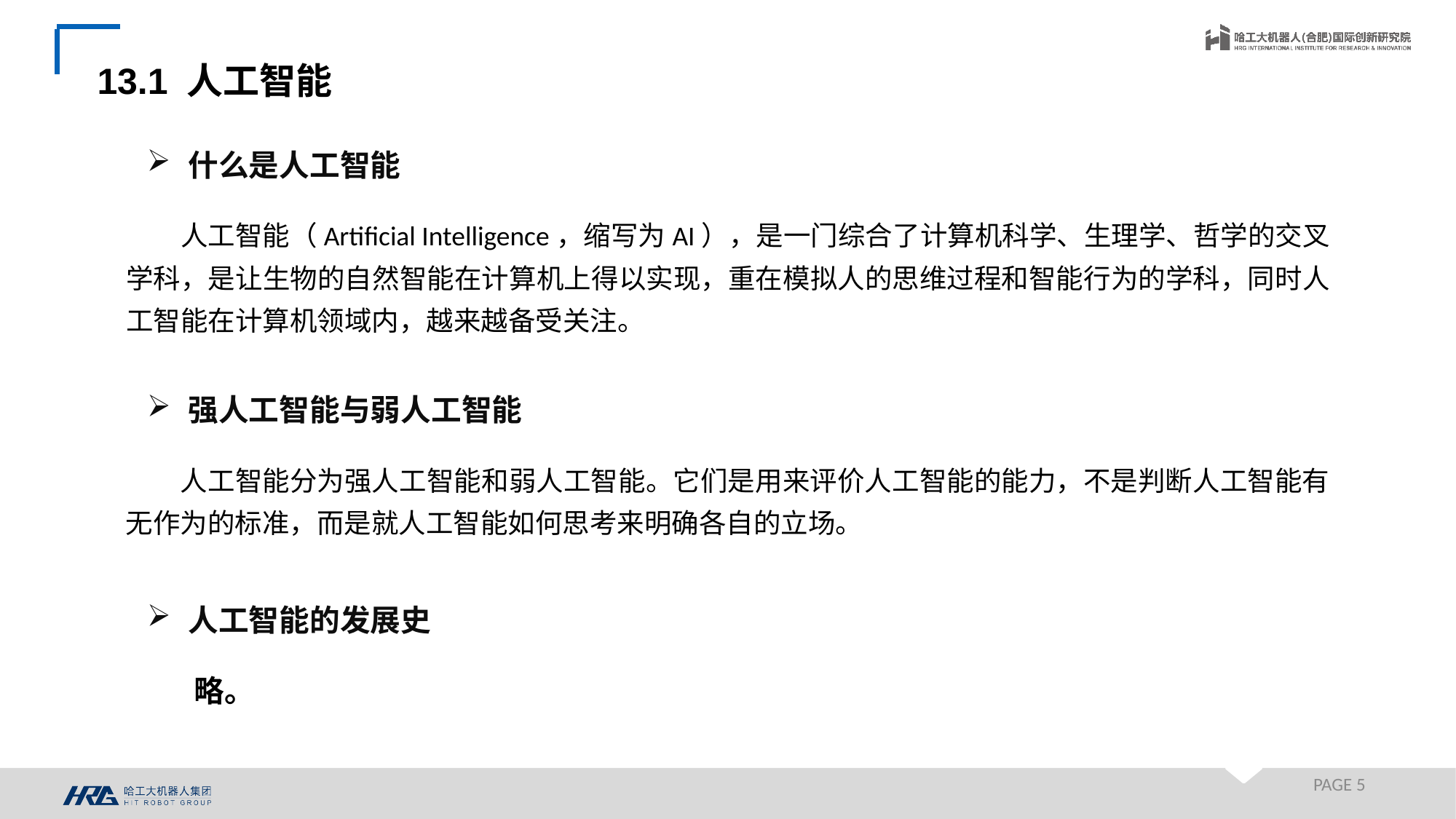

13.1 人工智能
什么是人工智能
人工智能（Artificial Intelligence，缩写为AI），是一门综合了计算机科学、生理学、哲学的交叉学科，是让生物的自然智能在计算机上得以实现，重在模拟人的思维过程和智能行为的学科，同时人工智能在计算机领域内，越来越备受关注。
强人工智能与弱人工智能
人工智能分为强人工智能和弱人工智能。它们是用来评价人工智能的能力，不是判断人工智能有无作为的标准，而是就人工智能如何思考来明确各自的立场。
人工智能的发展史
略。